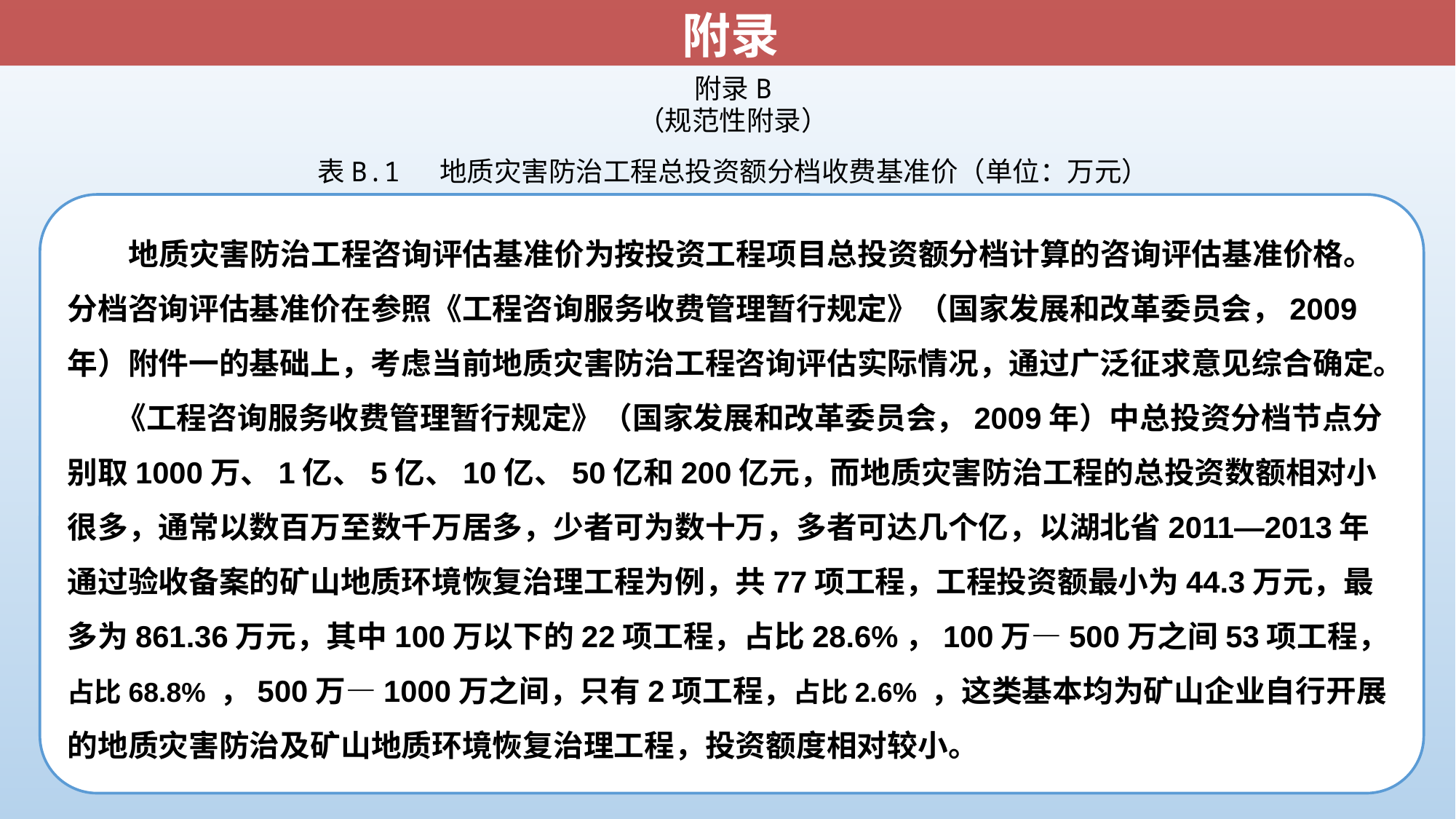

附录
附录B
（规范性附录）
表B.1  地质灾害防治工程总投资额分档收费基准价（单位：万元）
        地质灾害防治工程咨询评估基准价为按投资工程项目总投资额分档计算的咨询评估基准价格。分档咨询评估基准价在参照《工程咨询服务收费管理暂行规定》（国家发展和改革委员会，2009年）附件一的基础上，考虑当前地质灾害防治工程咨询评估实际情况，通过广泛征求意见综合确定。
      《工程咨询服务收费管理暂行规定》（国家发展和改革委员会，2009年）中总投资分档节点分别取1000万、1亿、5亿、10亿、50亿和200亿元，而地质灾害防治工程的总投资数额相对小很多，通常以数百万至数千万居多，少者可为数十万，多者可达几个亿，以湖北省2011—2013年通过验收备案的矿山地质环境恢复治理工程为例，共77项工程，工程投资额最小为44.3万元，最多为861.36万元，其中100万以下的22项工程，占比28.6%，100万—500万之间53项工程，占比68.8% ，500万—1000万之间，只有2项工程，占比2.6% ，这类基本均为矿山企业自行开展的地质灾害防治及矿山地质环境恢复治理工程，投资额度相对较小。